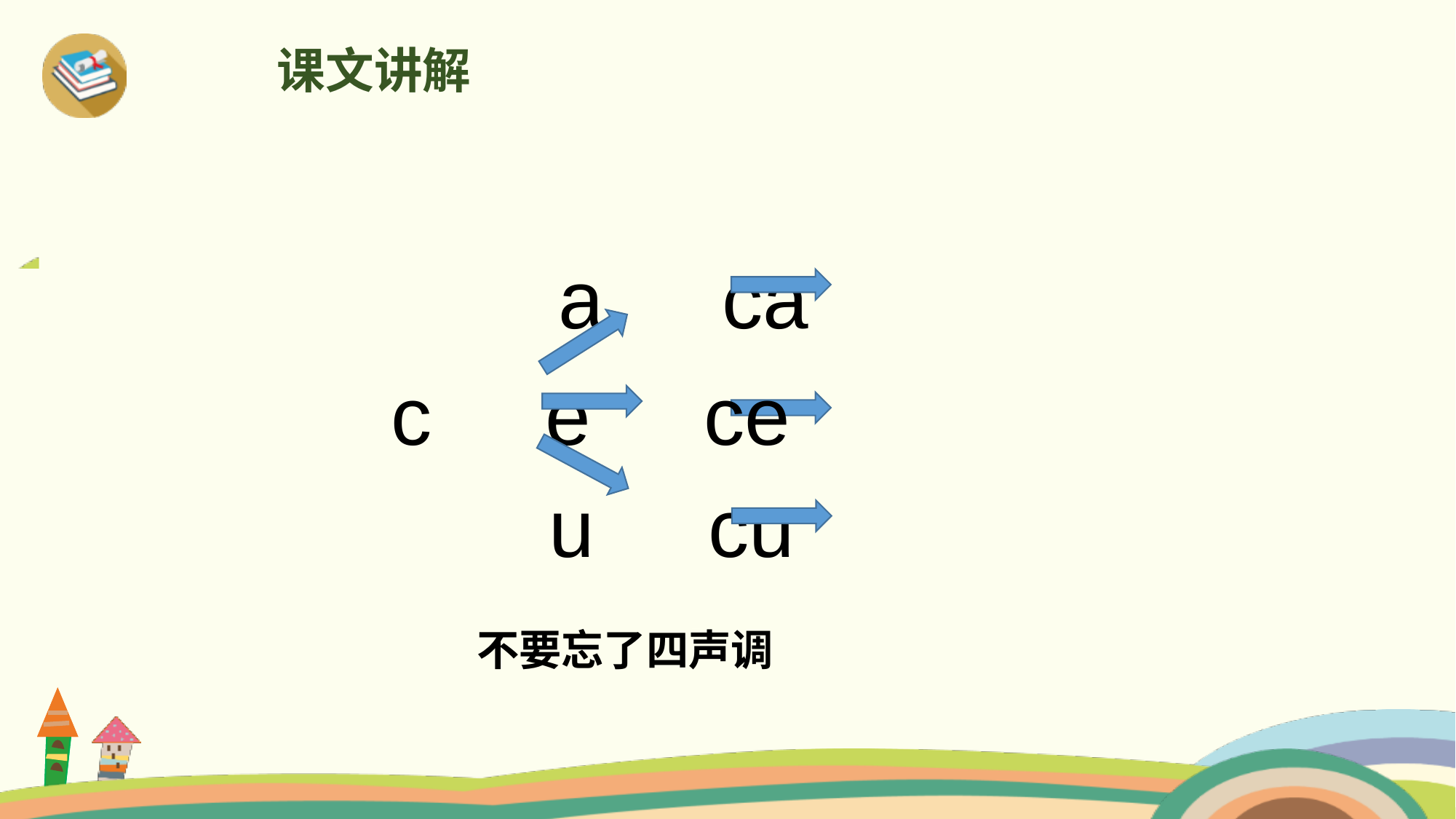

课文讲解
           a          ca

  c     e     ce

            u     cu

不要忘了四声调